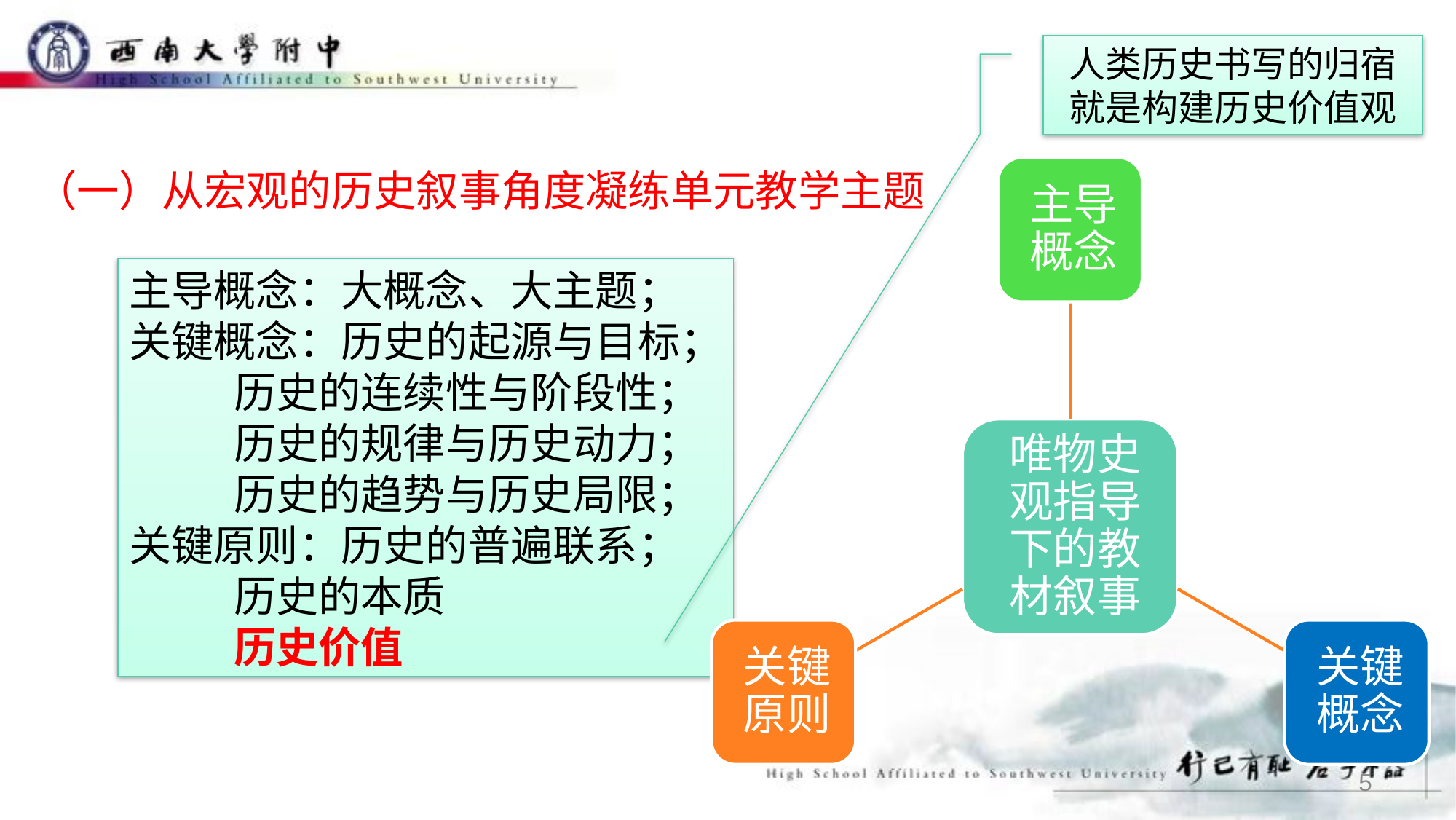

人类历史书写的归宿
就是构建历史价值观
唯物史观指导下的教材叙事
主导概念
关键概念
关键原则
（一）从宏观的历史叙事角度凝练单元教学主题
主导概念：大概念、大主题；
关键概念：历史的起源与目标；
          历史的连续性与阶段性；
          历史的规律与历史动力；
          历史的趋势与历史局限；
关键原则：历史的普遍联系；
          历史的本质
          历史价值
5